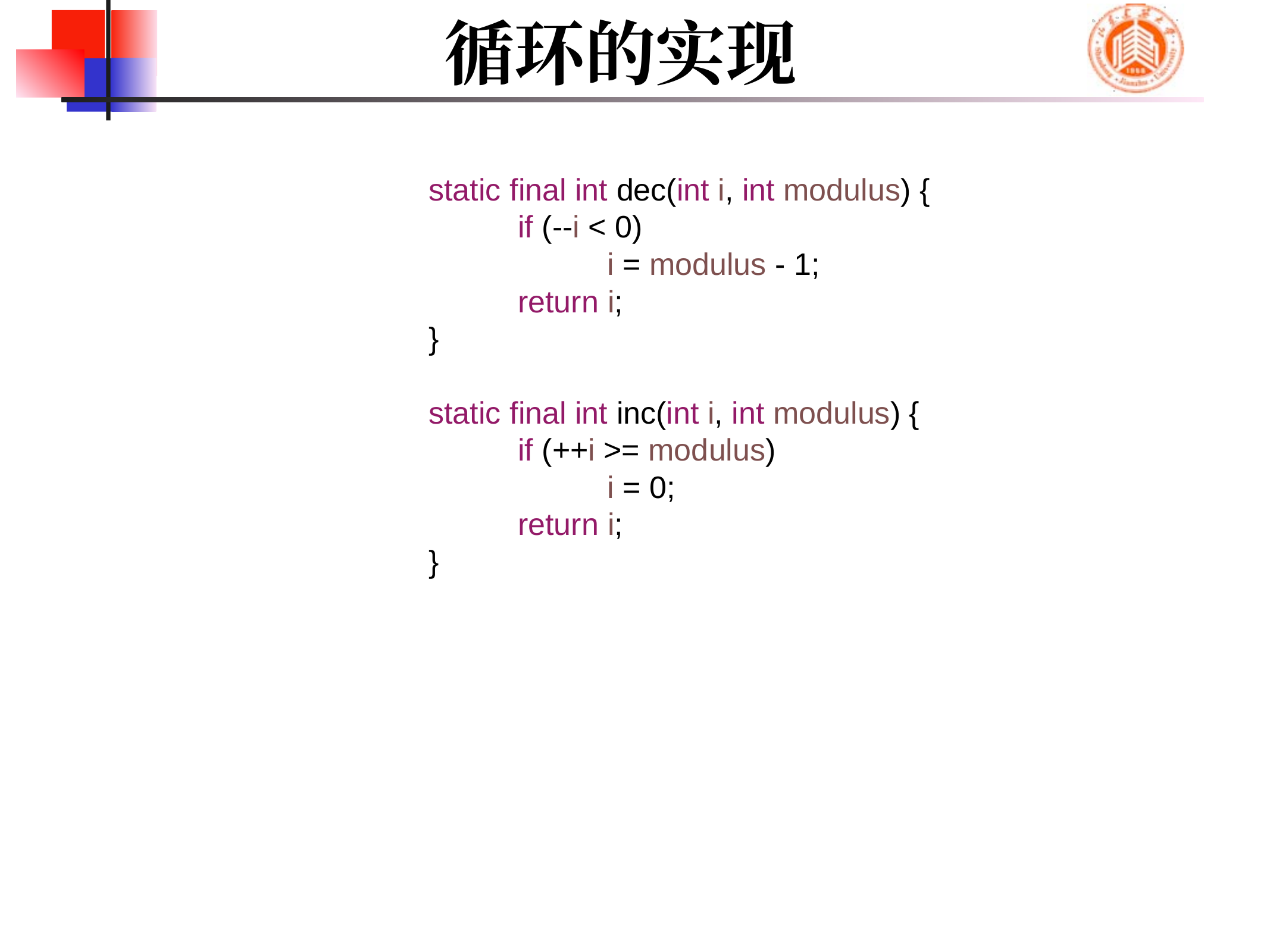

# 循环的实现
	static final int dec(int i, int modulus) {
		if (--i < 0)
			i = modulus - 1;
		return i;
	}

	static final int inc(int i, int modulus) {
		if (++i >= modulus)
			i = 0;
		return i;
	}